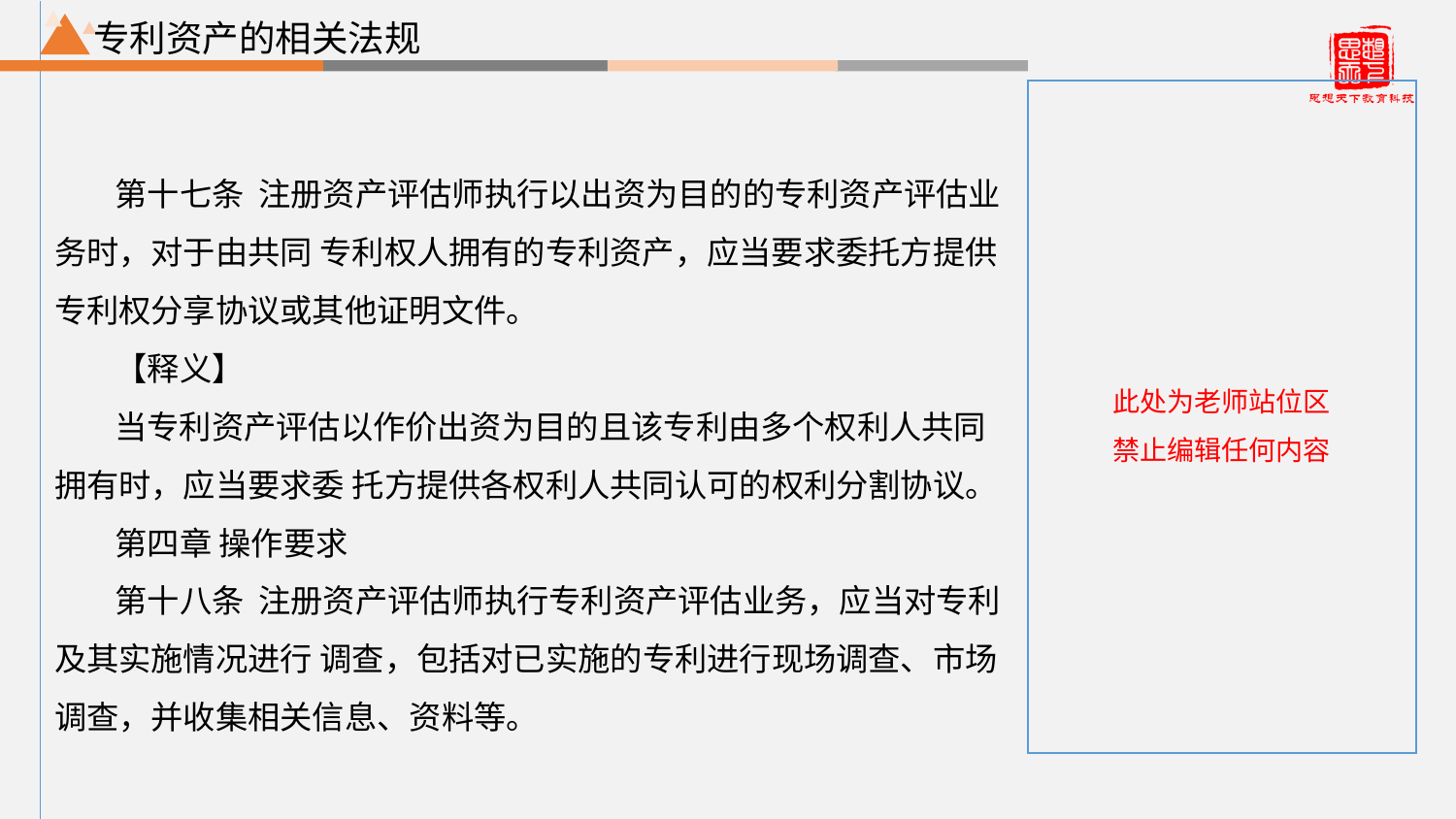

专利资产的相关法规
第十七条  注册资产评估师执行以出资为目的的专利资产评估业务时，对于由共同 专利权人拥有的专利资产，应当要求委托方提供专利权分享协议或其他证明文件。
【释义】
当专利资产评估以作价出资为目的且该专利由多个权利人共同拥有时，应当要求委 托方提供各权利人共同认可的权利分割协议。
第四章 操作要求
第十八条  注册资产评估师执行专利资产评估业务，应当对专利及其实施情况进行 调查，包括对已实施的专利进行现场调查、市场调查，并收集相关信息、资料等。
85